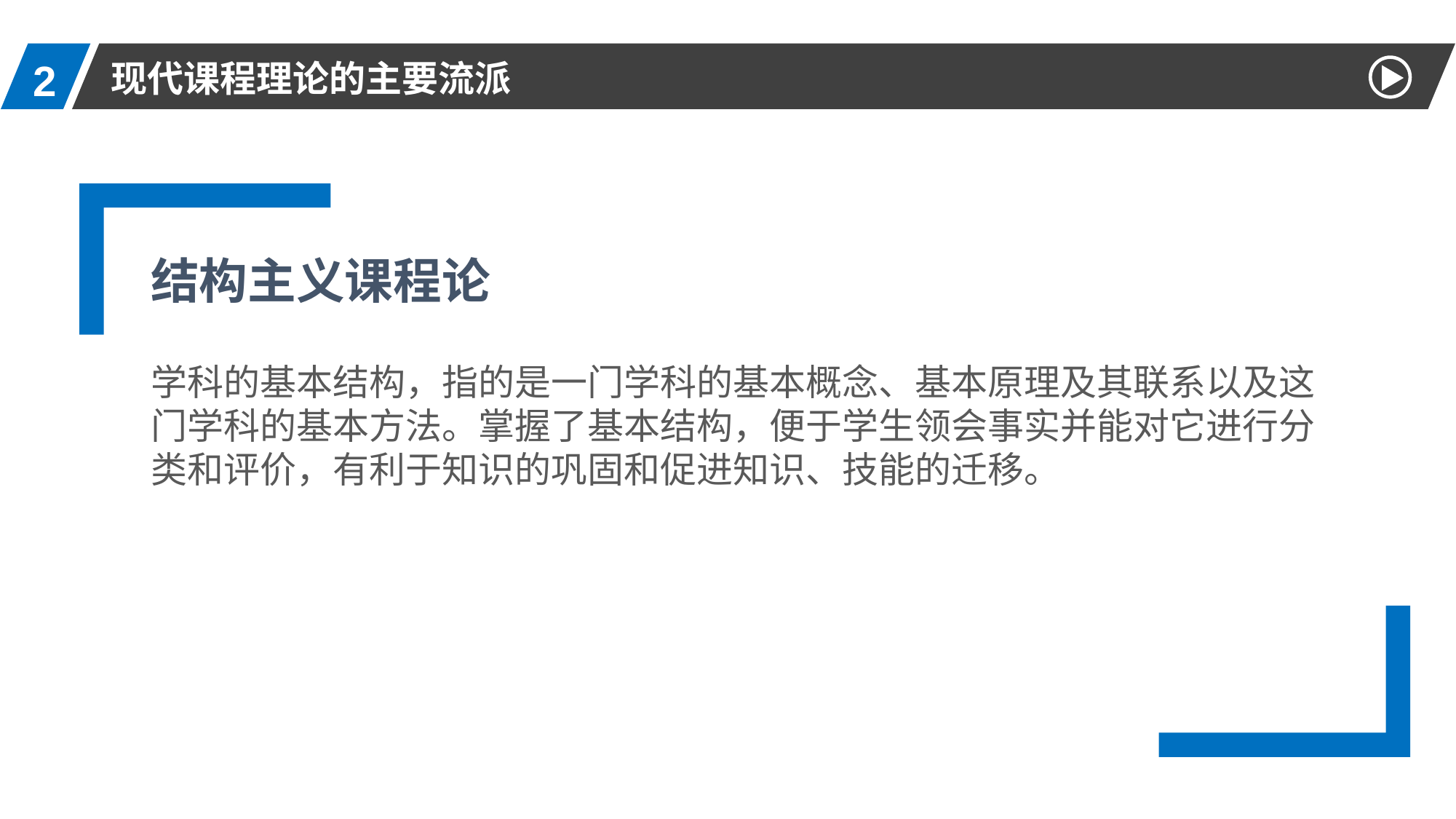

2
现代课程理论的主要流派

结构主义课程论
学科的基本结构，指的是一门学科的基本概念、基本原理及其联系以及这门学科的基本方法。掌握了基本结构，便于学生领会事实并能对它进行分类和评价，有利于知识的巩固和促进知识、技能的迁移。